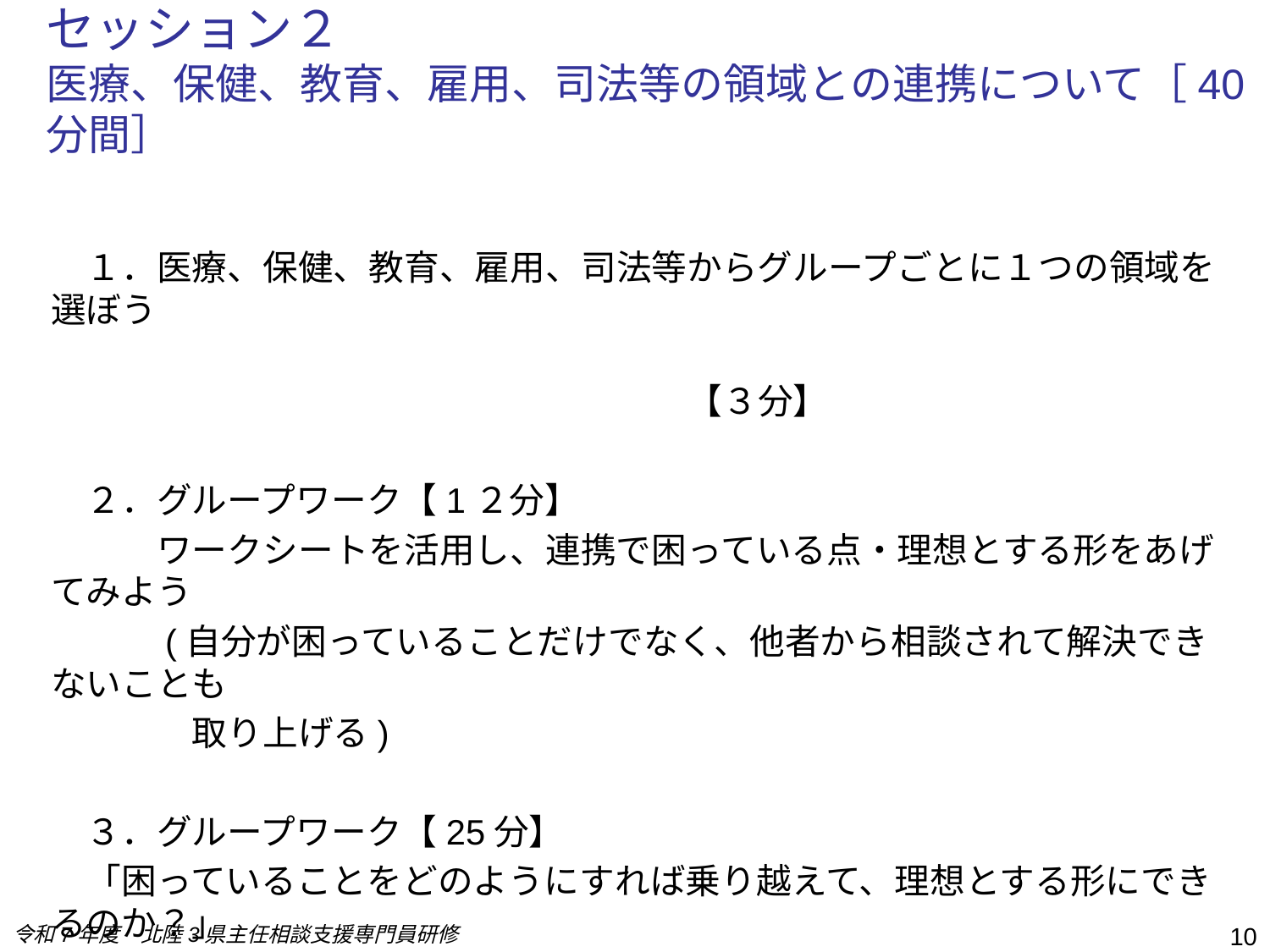

# セッション２　　 医療、保健、教育、雇用、司法等の領域との連携について［40分間］

　１．医療、保健、教育、雇用、司法等からグループごとに１つの領域を選ぼう
　　　　　　　　　　　　　　　　　　　　　　　　　　　　　　　　　　　　　　　　　　　　　　　　　　　【３分】

　２．グループワーク【1２分】
　　　ワークシートを活用し、連携で困っている点・理想とする形をあげてみよう
　　　(自分が困っていることだけでなく、他者から相談されて解決できないことも
　　　　取り上げる)

　３．グループワーク【25分】
　「困っていることをどのようにすれば乗り越えて、理想とする形にできるのか？」
　「主任相談支援専門員として工夫すべきこと」を考えてみよう
令和7年度　北陸3県主任相談支援専門員研修
10